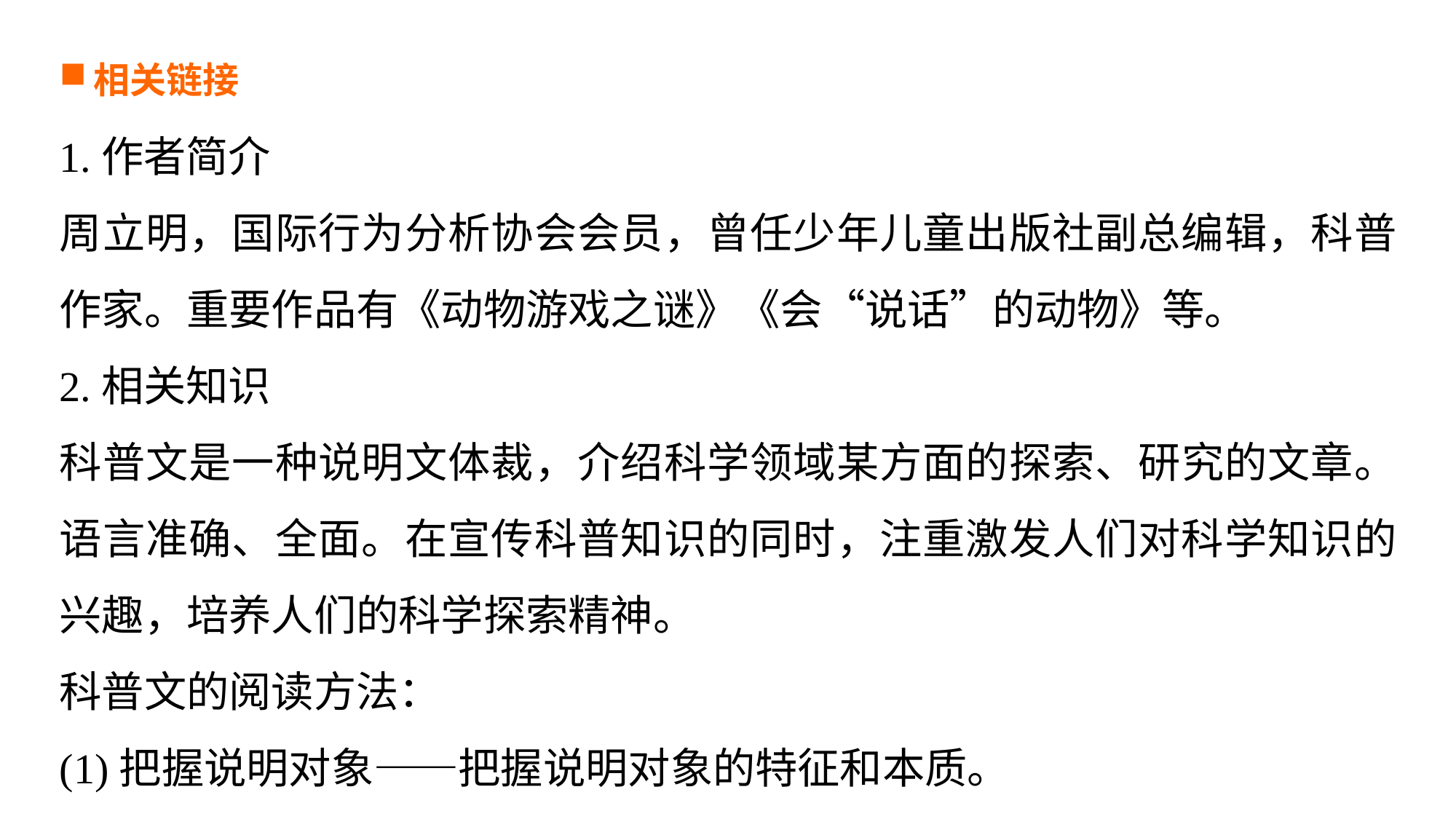

相关链接
1.作者简介
周立明，国际行为分析协会会员，曾任少年儿童出版社副总编辑，科普作家。重要作品有《动物游戏之谜》《会“说话”的动物》等。
2.相关知识
科普文是一种说明文体裁，介绍科学领域某方面的探索、研究的文章。语言准确、全面。在宣传科普知识的同时，注重激发人们对科学知识的兴趣，培养人们的科学探索精神。
科普文的阅读方法：
(1)把握说明对象——把握说明对象的特征和本质。